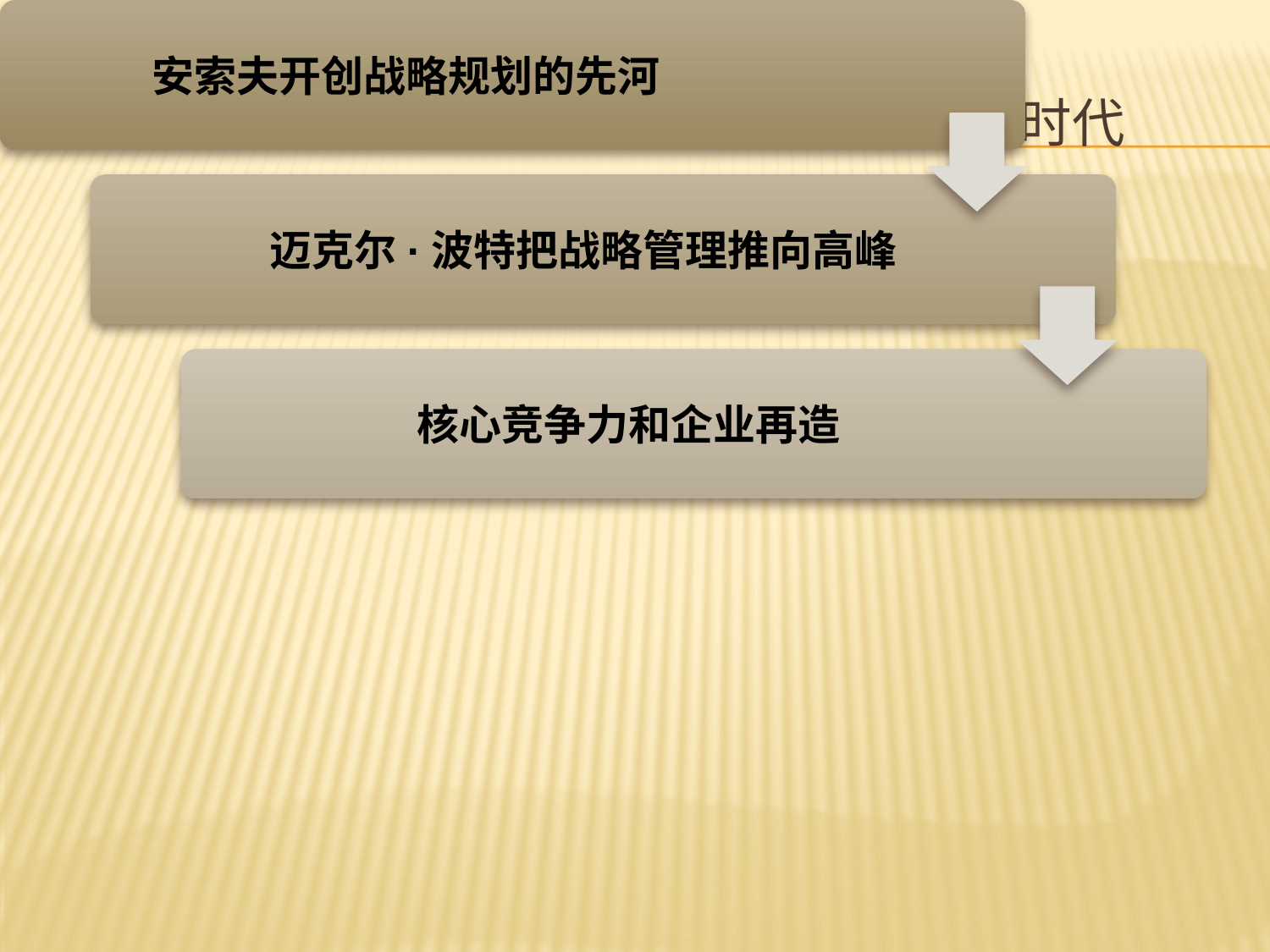

# 第四节 当代管理——战略管理和企业再造时代
                安索夫开创战略规划的先河
                   迈克尔·波特把战略管理推向高峰
                          核心竞争力和企业再造